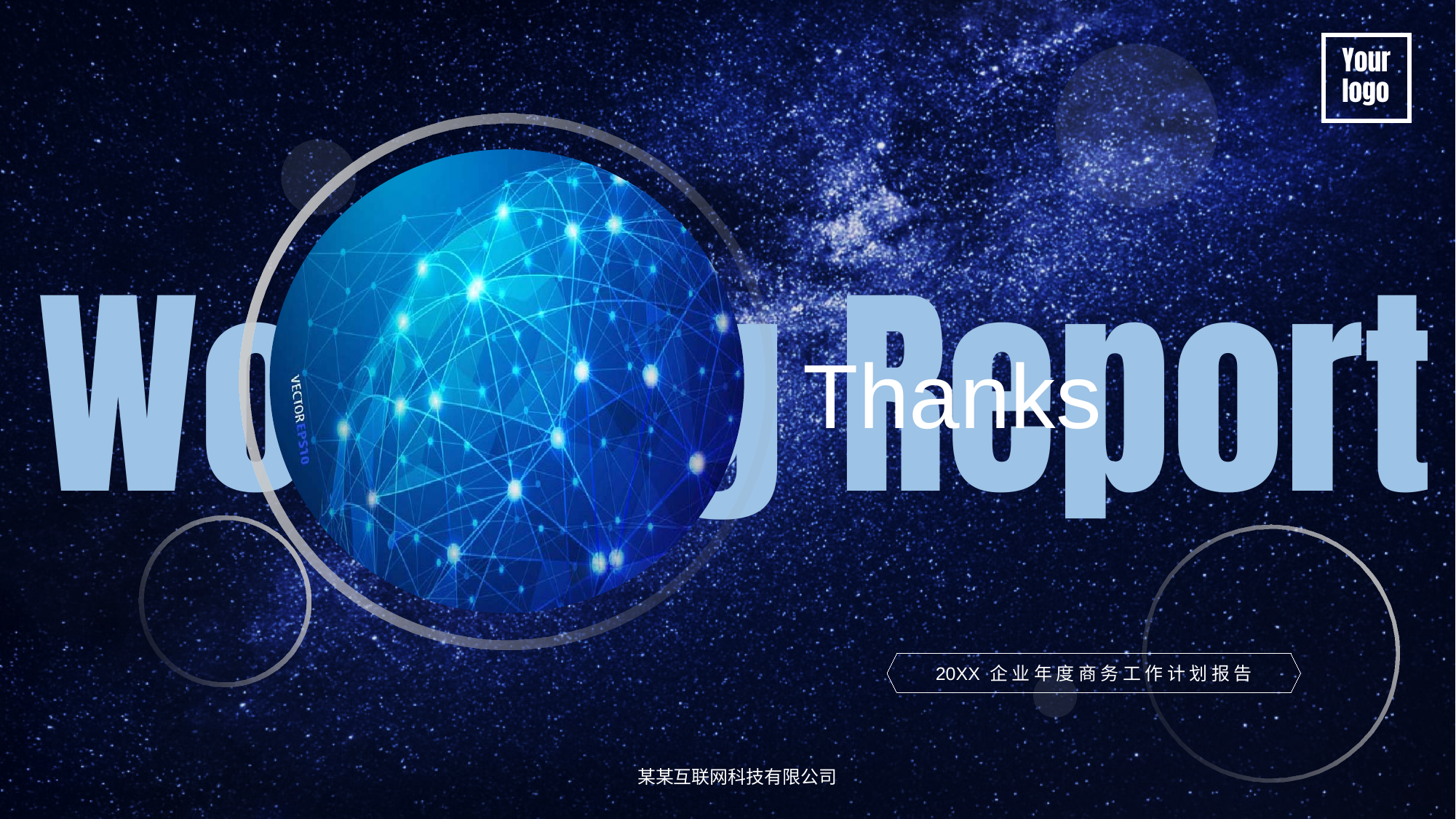

Working Report
Thanks

20XX 企 业 年 度 商 务 工 作 计 划 报 告

某某互联网科技有限公司
.